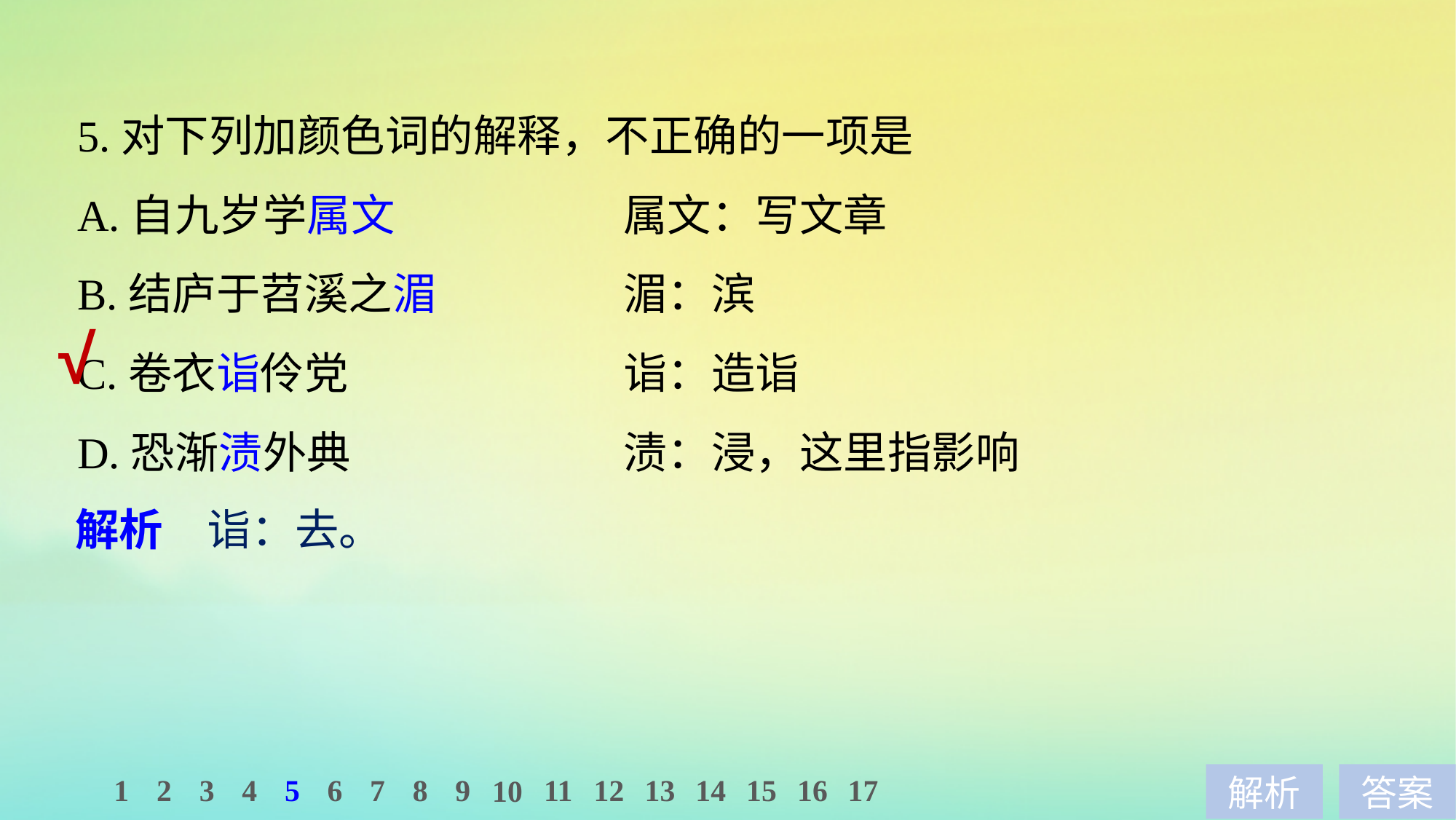

5.对下列加颜色词的解释，不正确的一项是
A.自九岁学属文　　　　　	属文：写文章
B.结庐于苕溪之湄  		湄：滨
C.卷衣诣伶党  			诣：造诣
D.恐渐渍外典  			渍：浸，这里指影响
√
解析　诣：去。
1
2
3
4
5
6
7
8
9
11
12
13
14
15
16
17
10
解析
答案